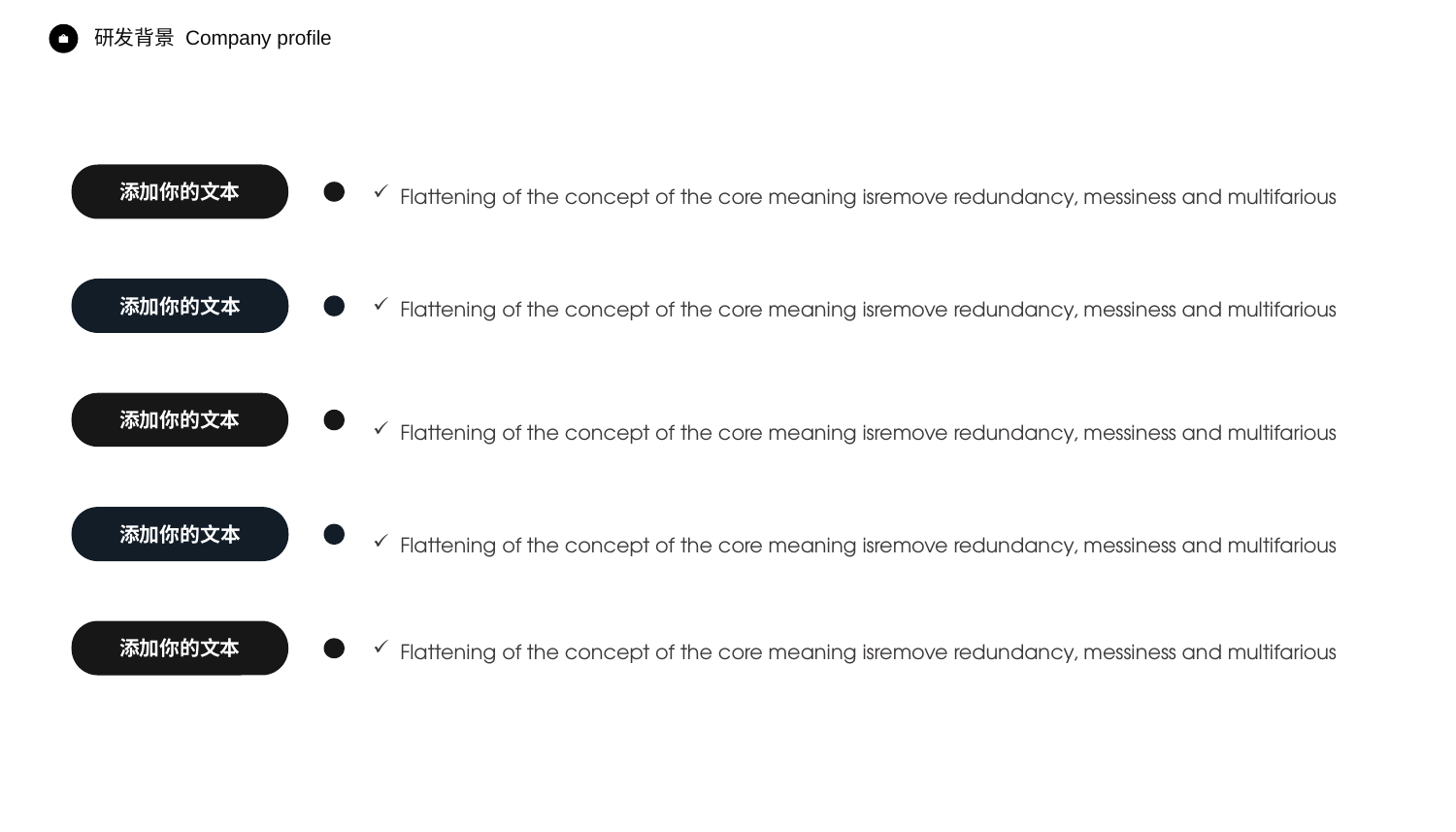

Company profile
研发背景

Flattening of the concept of the core meaning isremove redundancy, messiness and multifarious
添加你的文本

Flattening of the concept of the core meaning isremove redundancy, messiness and multifarious
添加你的文本

添加你的文本
Flattening of the concept of the core meaning isremove redundancy, messiness and multifarious

Flattening of the concept of the core meaning isremove redundancy, messiness and multifarious
添加你的文本

Flattening of the concept of the core meaning isremove redundancy, messiness and multifarious
添加你的文本